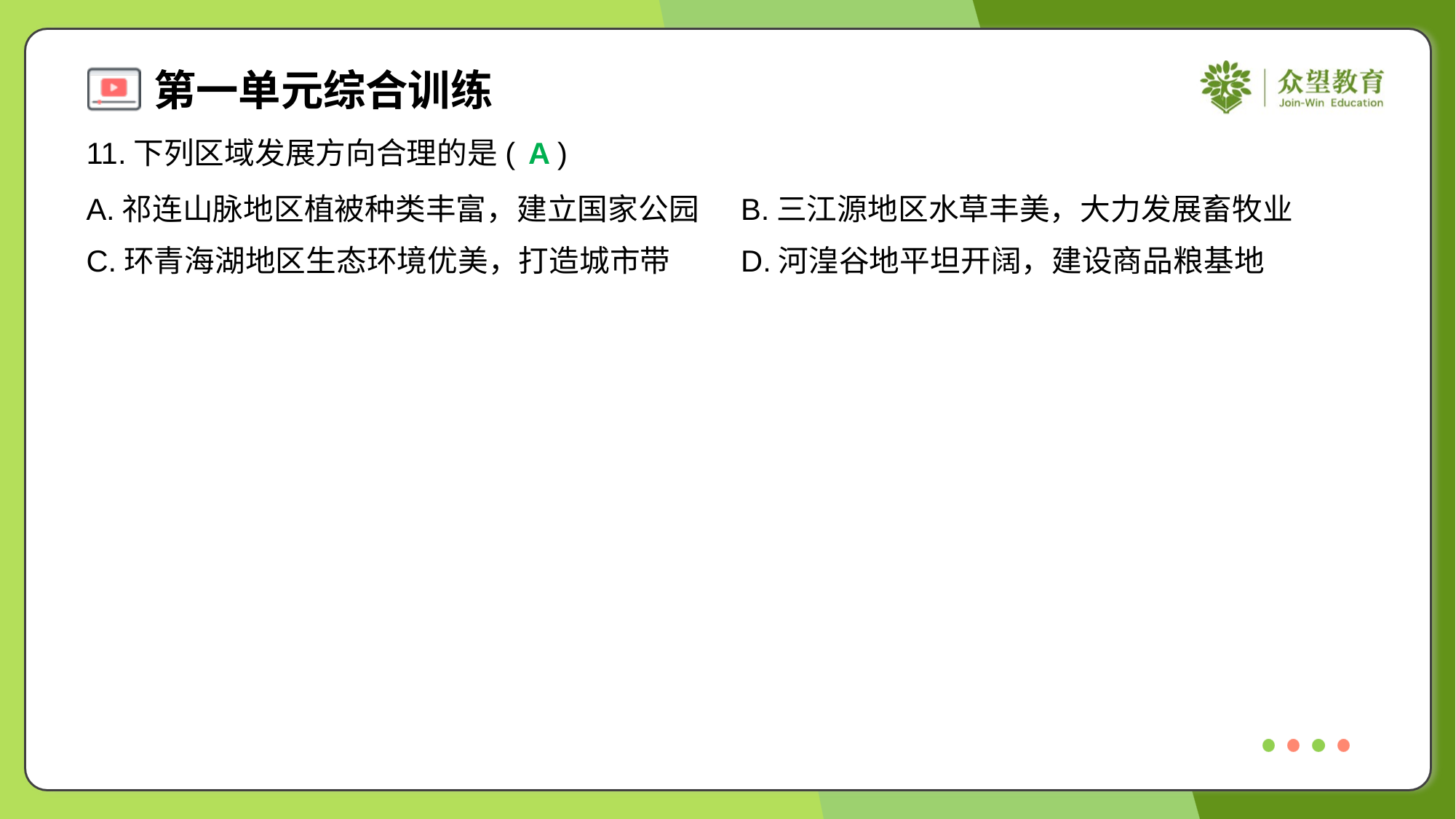

11.下列区域发展方向合理的是(     )
A
A.祁连山脉地区植被种类丰富，建立国家公园	B.三江源地区水草丰美，大力发展畜牧业
C.环青海湖地区生态环境优美，打造城市带	D.河湟谷地平坦开阔，建设商品粮基地